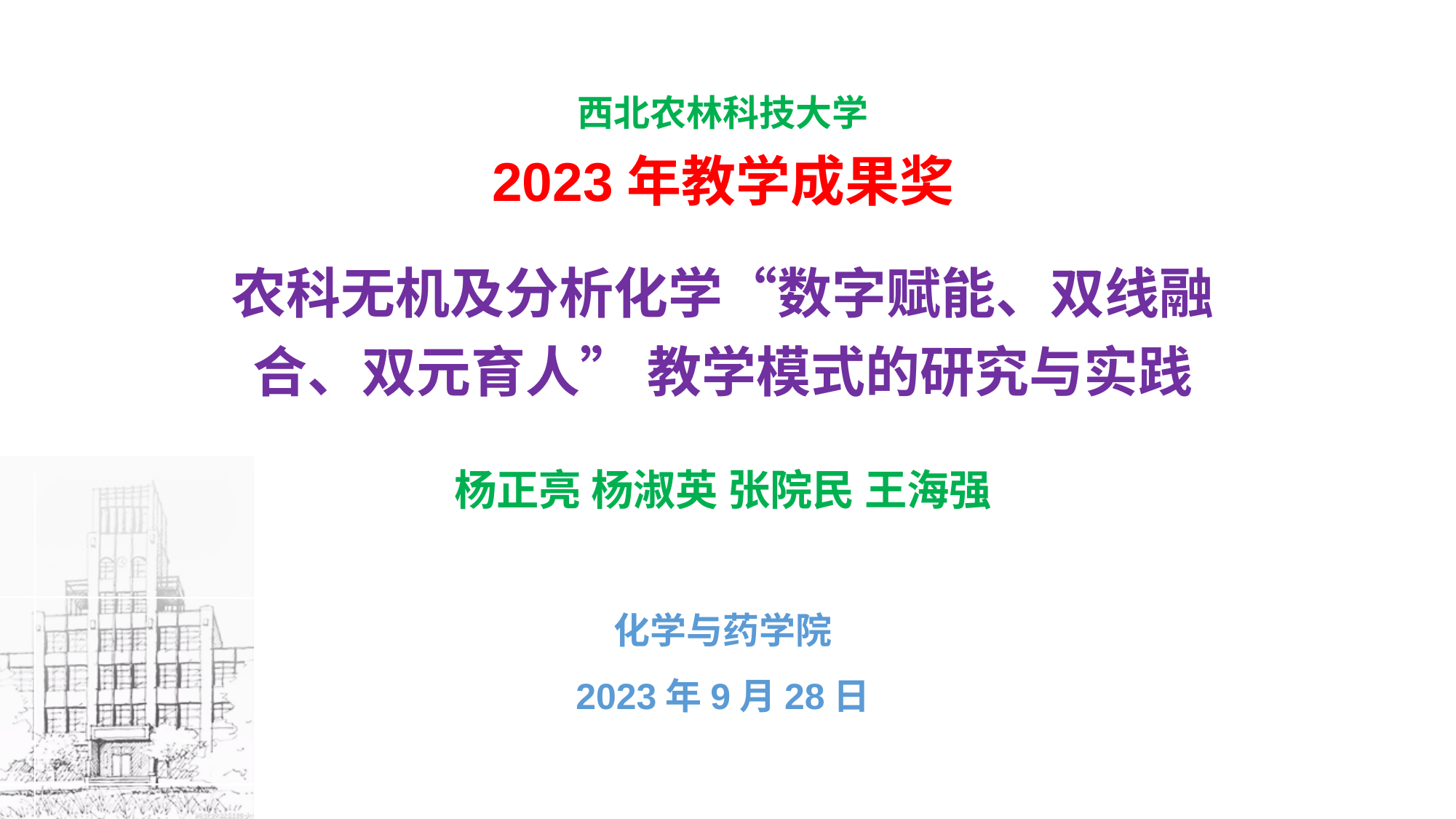

# 西北农林科技大学 2023年教学成果奖
农科无机及分析化学“数字赋能、双线融合、双元育人” 教学模式的研究与实践
杨正亮 杨淑英 张院民 王海强
化学与药学院
2023年9月28日